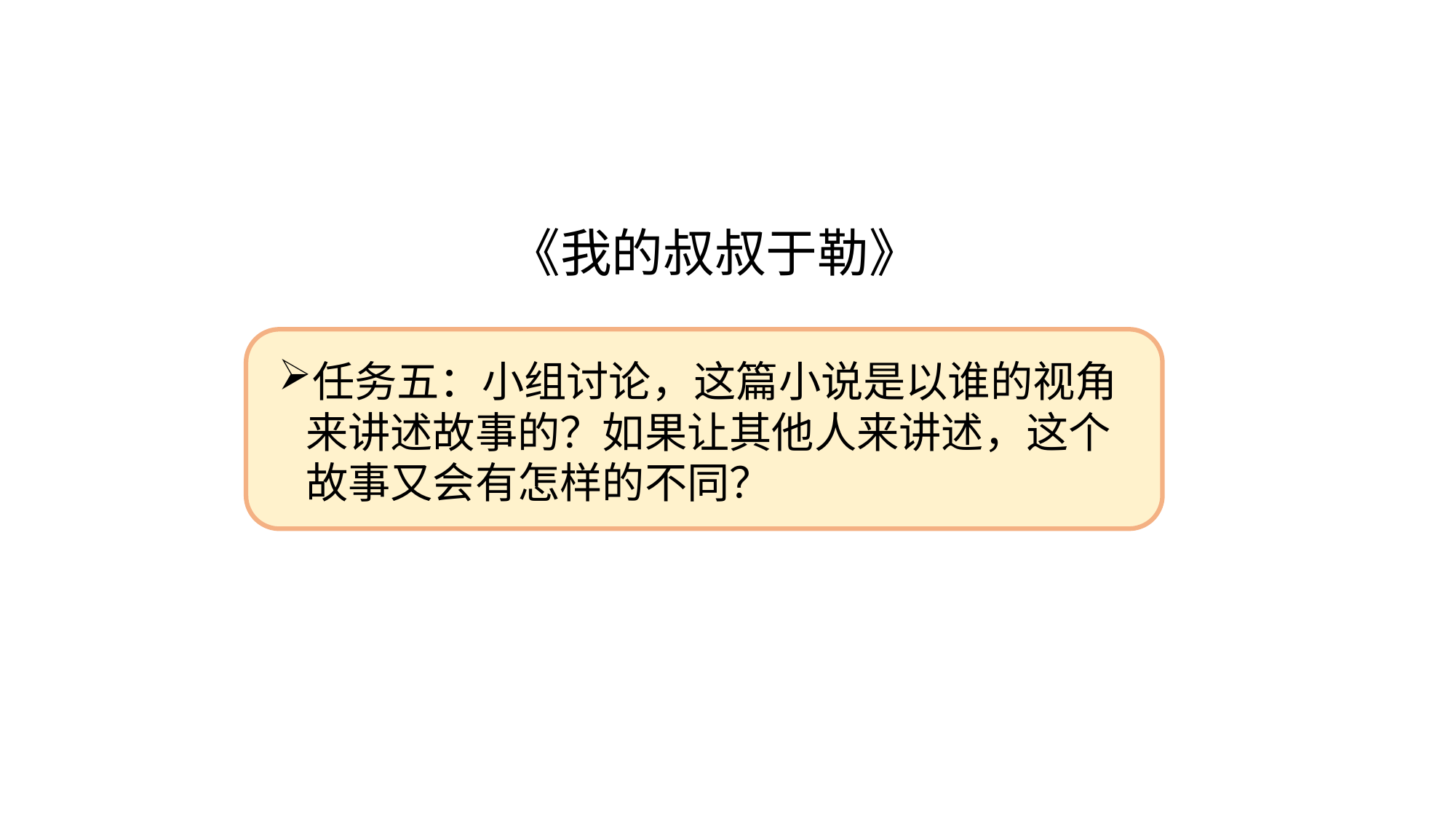

# 《我的叔叔于勒》

任务五：小组讨论，这篇小说是以谁的视角来讲述故事的？如果让其他人来讲述，这个故事又会有怎样的不同？